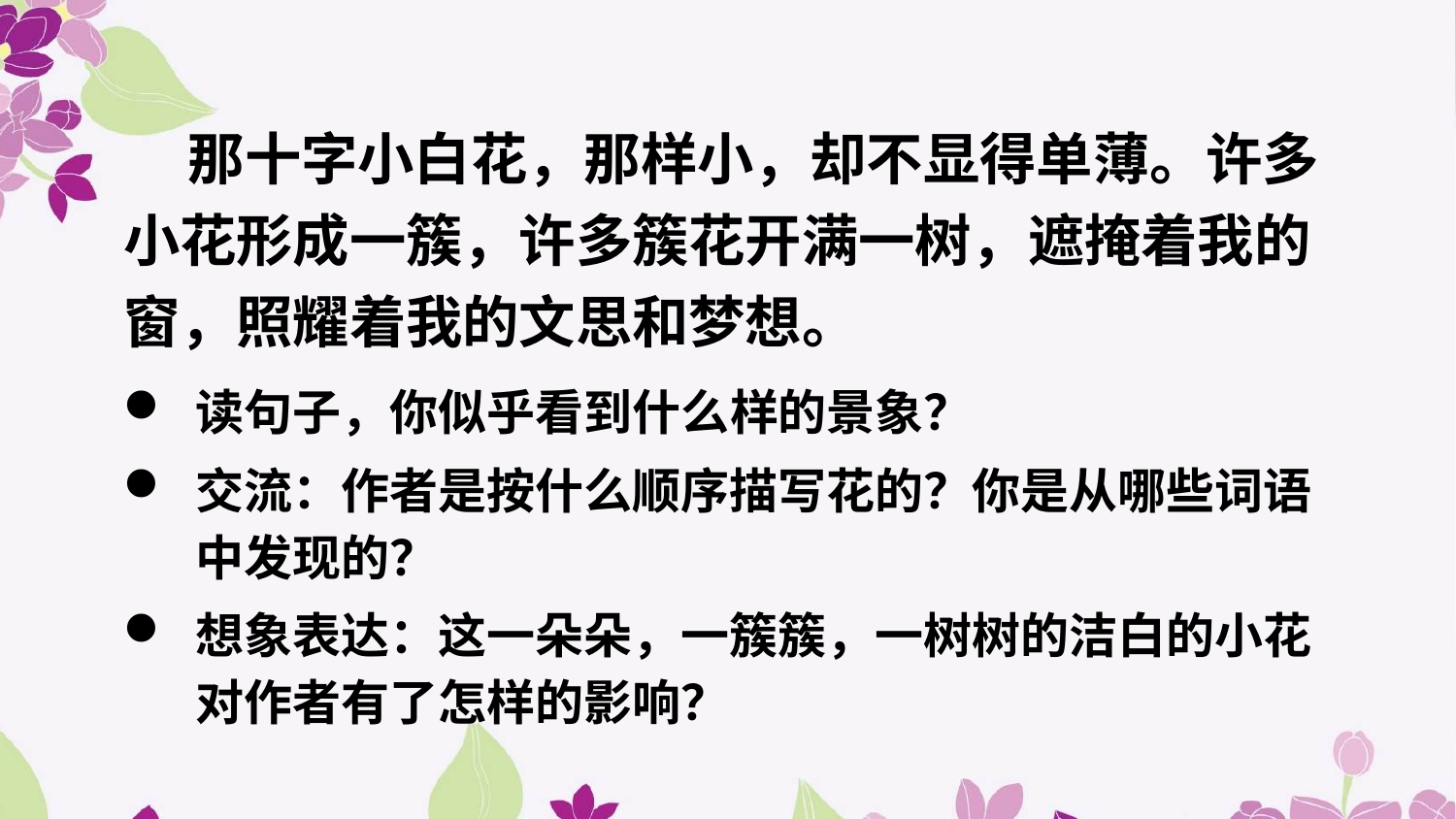

那十字小白花，那样小，却不显得单薄。许多小花形成一簇，许多簇花开满一树，遮掩着我的窗，照耀着我的文思和梦想。
读句子，你似乎看到什么样的景象？
交流：作者是按什么顺序描写花的？你是从哪些词语中发现的？
想象表达：这一朵朵，一簇簇，一树树的洁白的小花对作者有了怎样的影响？